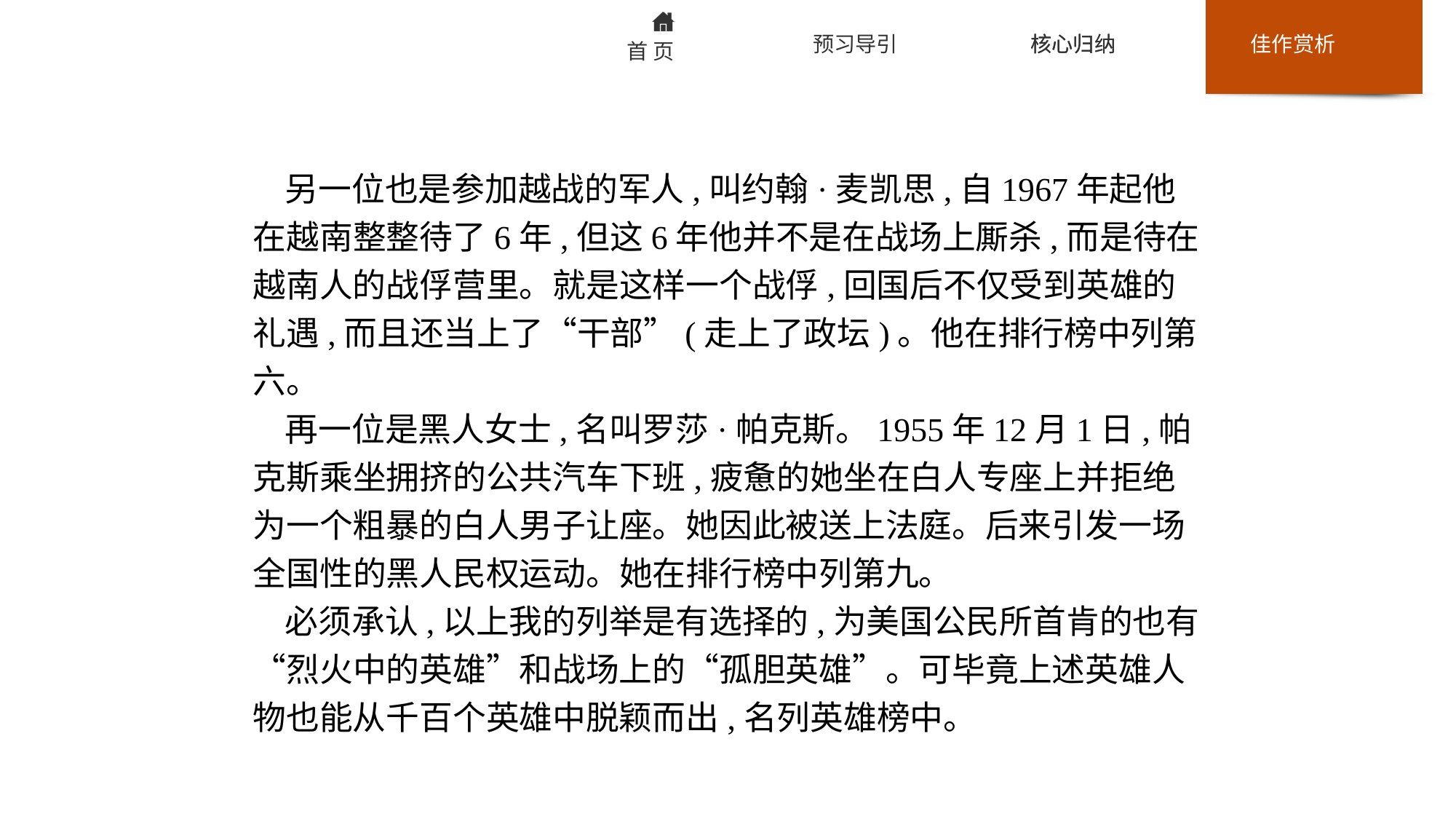

另一位也是参加越战的军人,叫约翰·麦凯思,自1967年起他在越南整整待了6年,但这6年他并不是在战场上厮杀,而是待在越南人的战俘营里。就是这样一个战俘,回国后不仅受到英雄的礼遇,而且还当上了“干部”(走上了政坛)。他在排行榜中列第六。
再一位是黑人女士,名叫罗莎·帕克斯。1955年12月1日,帕克斯乘坐拥挤的公共汽车下班,疲惫的她坐在白人专座上并拒绝为一个粗暴的白人男子让座。她因此被送上法庭。后来引发一场全国性的黑人民权运动。她在排行榜中列第九。
必须承认,以上我的列举是有选择的,为美国公民所首肯的也有“烈火中的英雄”和战场上的“孤胆英雄”。可毕竟上述英雄人物也能从千百个英雄中脱颖而出,名列英雄榜中。